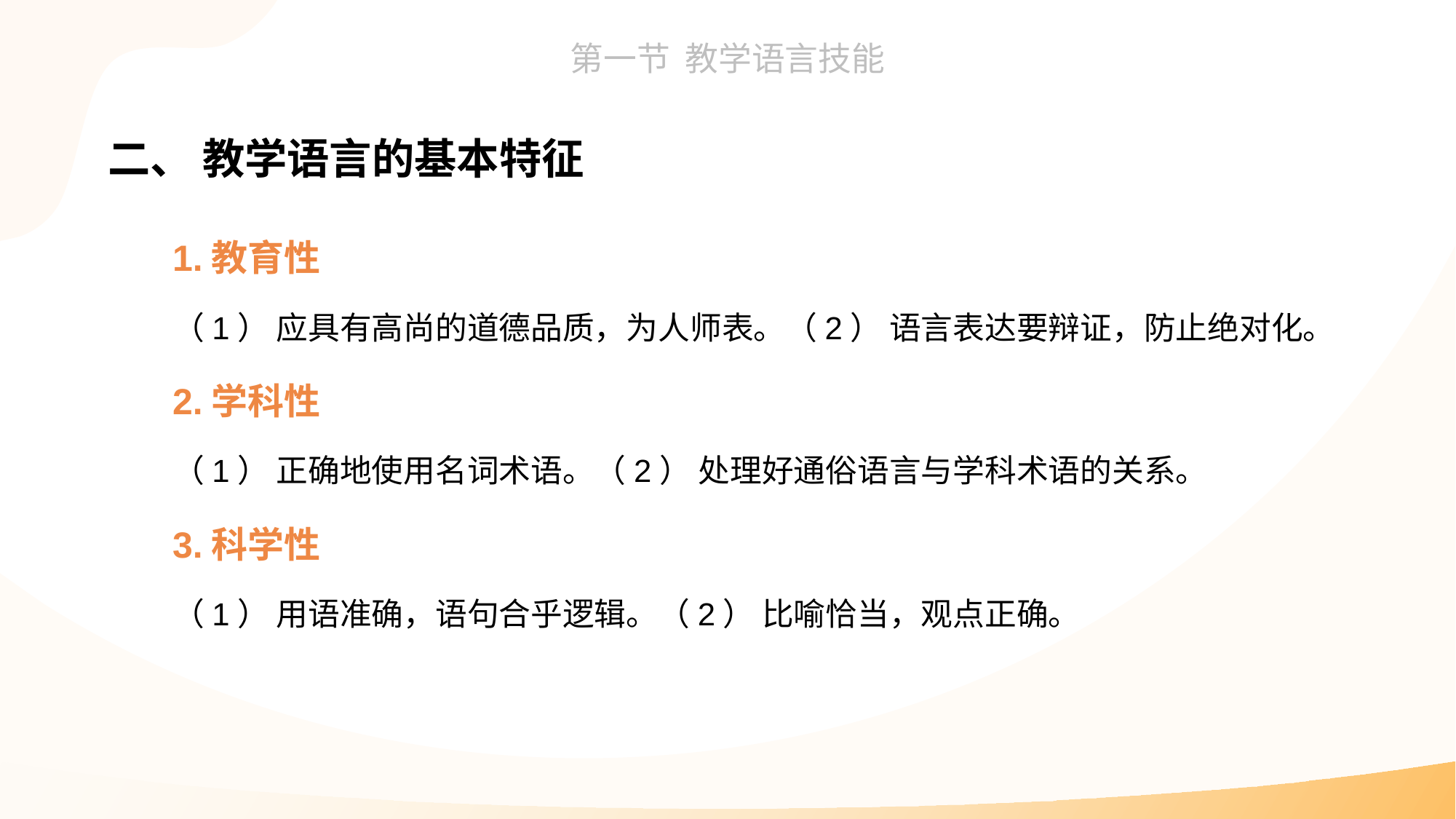

二、 教学语言的基本特征
1.教育性
（1） 应具有高尚的道德品质，为人师表。（2） 语言表达要辩证，防止绝对化。
2.学科性
（1） 正确地使用名词术语。（2） 处理好通俗语言与学科术语的关系。
3.科学性
（1） 用语准确，语句合乎逻辑。（2） 比喻恰当，观点正确。